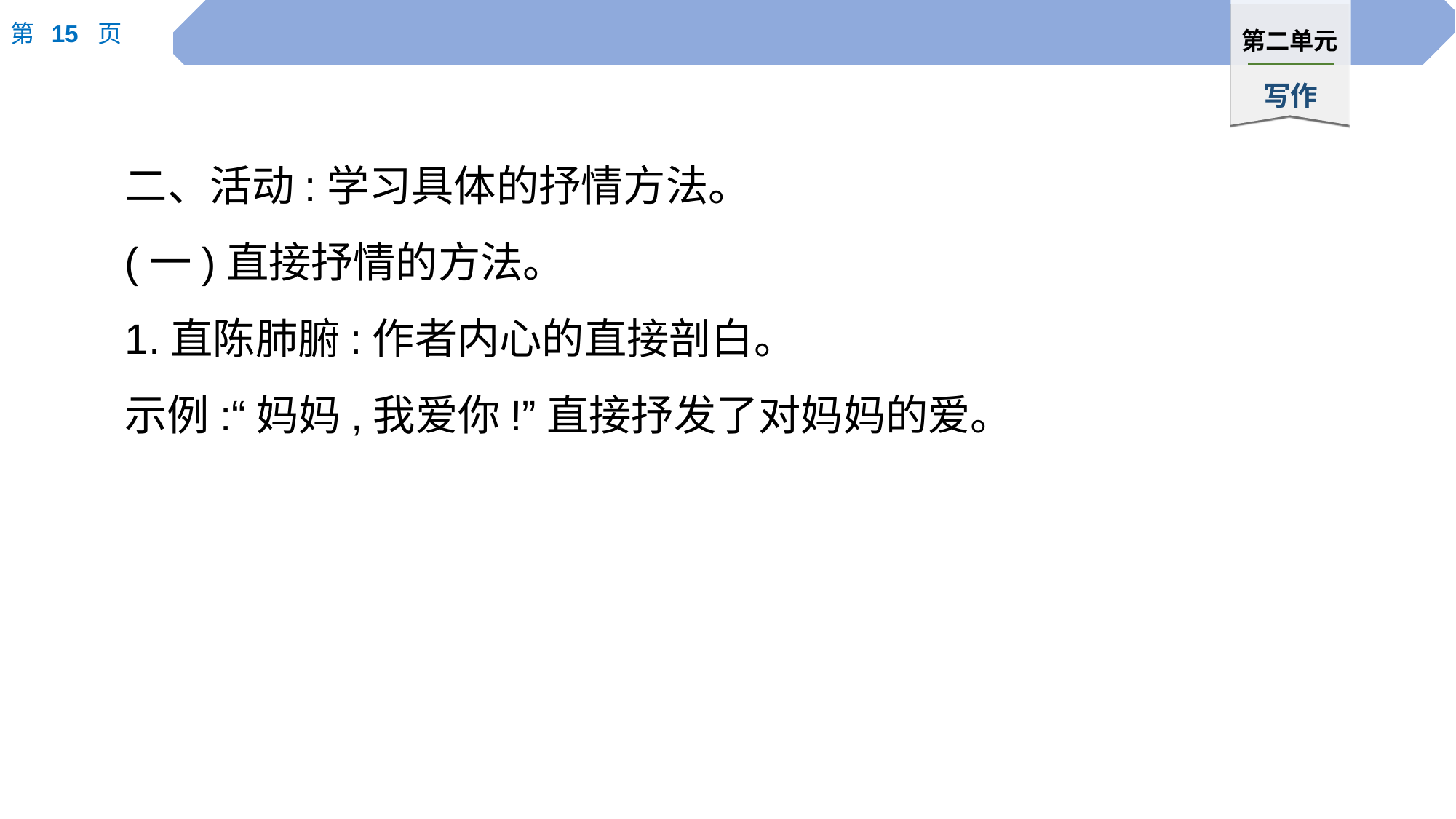

二、活动:学习具体的抒情方法。
(一)直接抒情的方法。
1.直陈肺腑:作者内心的直接剖白。
示例:“妈妈,我爱你!”直接抒发了对妈妈的爱。